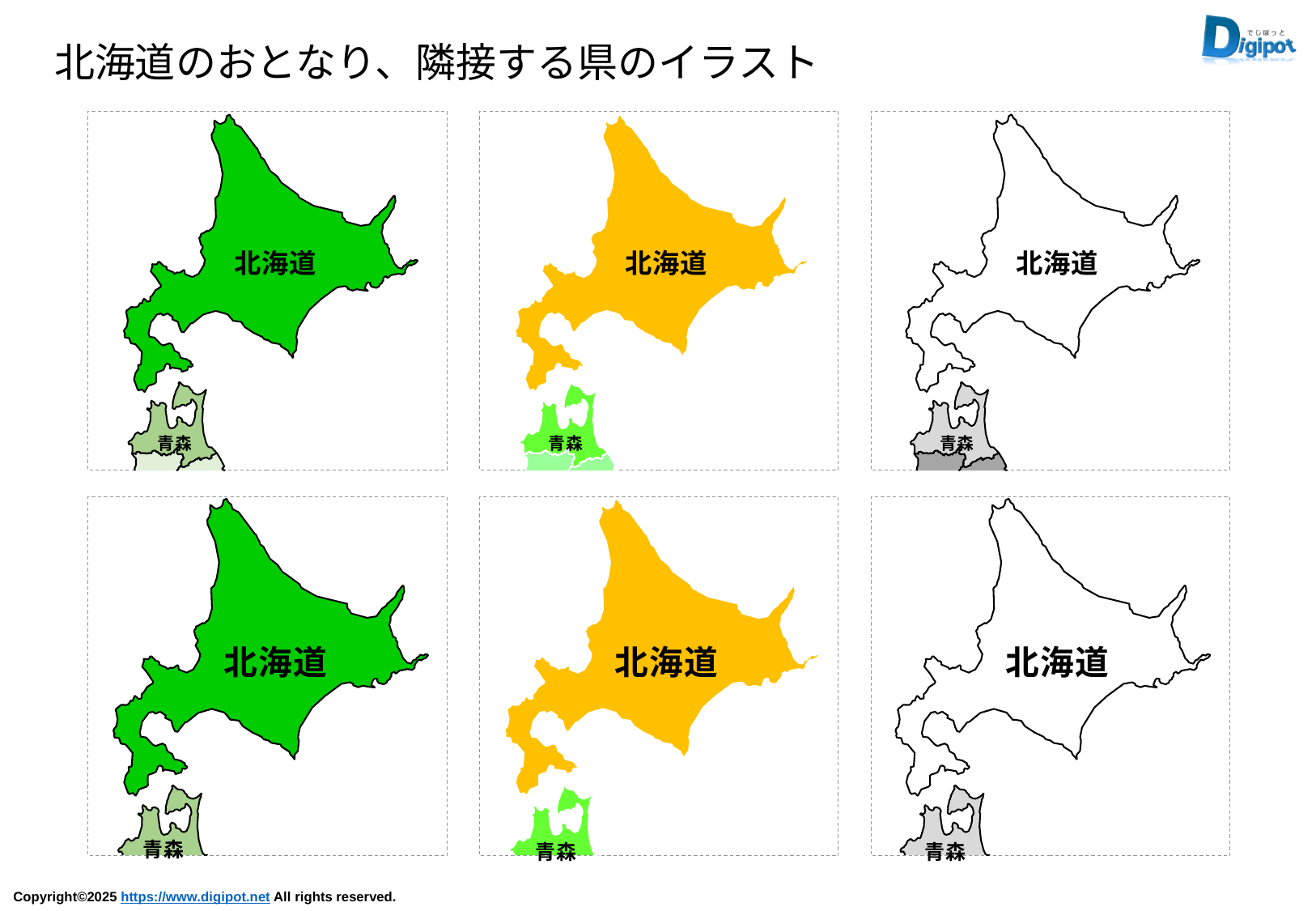

北海道のおとなり、隣接する県のイラスト

北海道
青森

北海道
青森

北海道
青森

北海道

青森

北海道

青森

北海道

青森